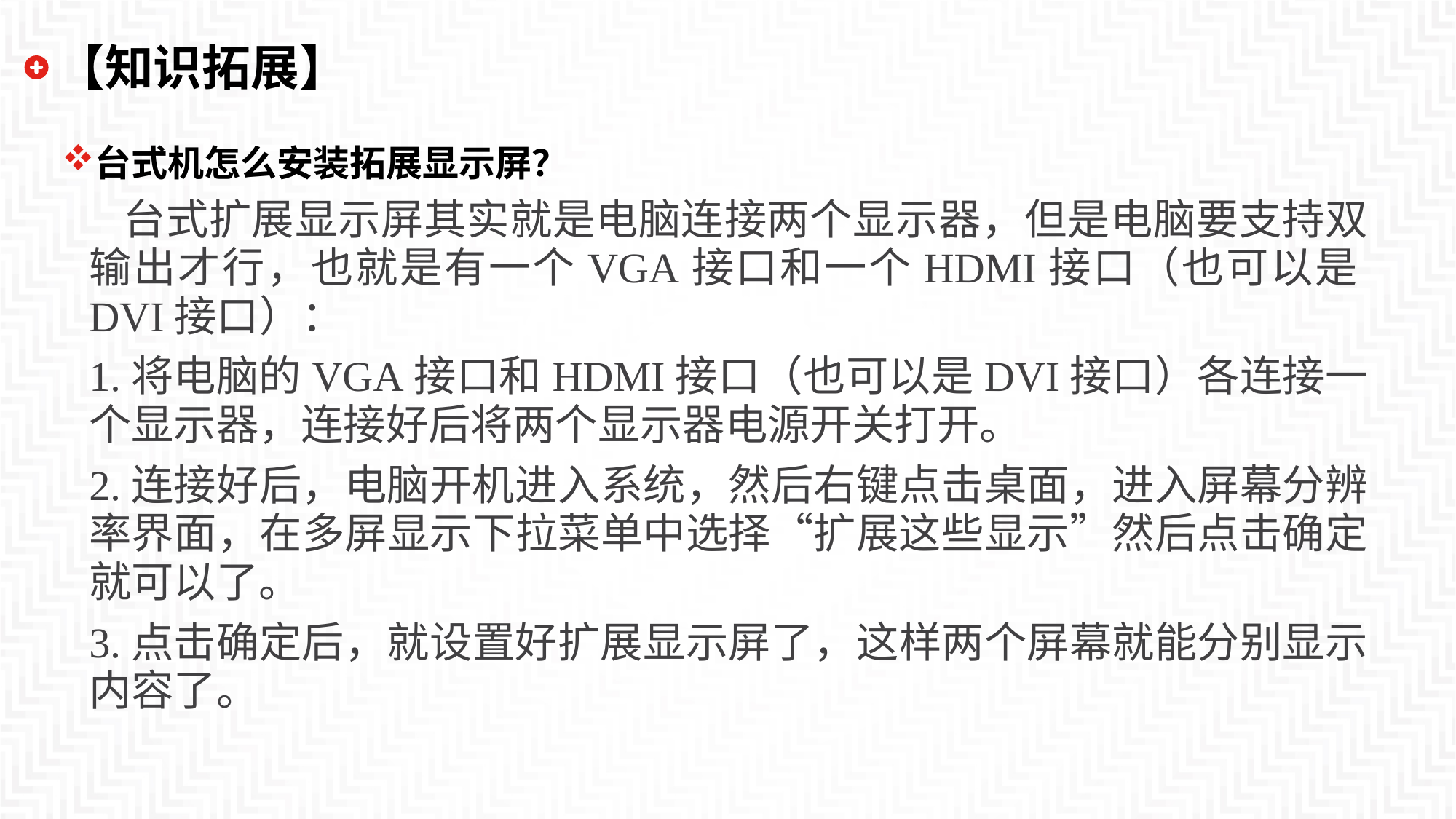

# 【知识拓展】

台式机怎么安装拓展显示屏？
    台式扩展显示屏其实就是电脑连接两个显示器，但是电脑要支持双输出才行，也就是有一个VGA接口和一个HDMI接口（也可以是DVI接口）：
1.将电脑的VGA接口和HDMI接口（也可以是DVI接口）各连接一个显示器，连接好后将两个显示器电源开关打开。
2.连接好后，电脑开机进入系统，然后右键点击桌面，进入屏幕分辨率界面，在多屏显示下拉菜单中选择“扩展这些显示”然后点击确定就可以了。
3.点击确定后，就设置好扩展显示屏了，这样两个屏幕就能分别显示内容了。